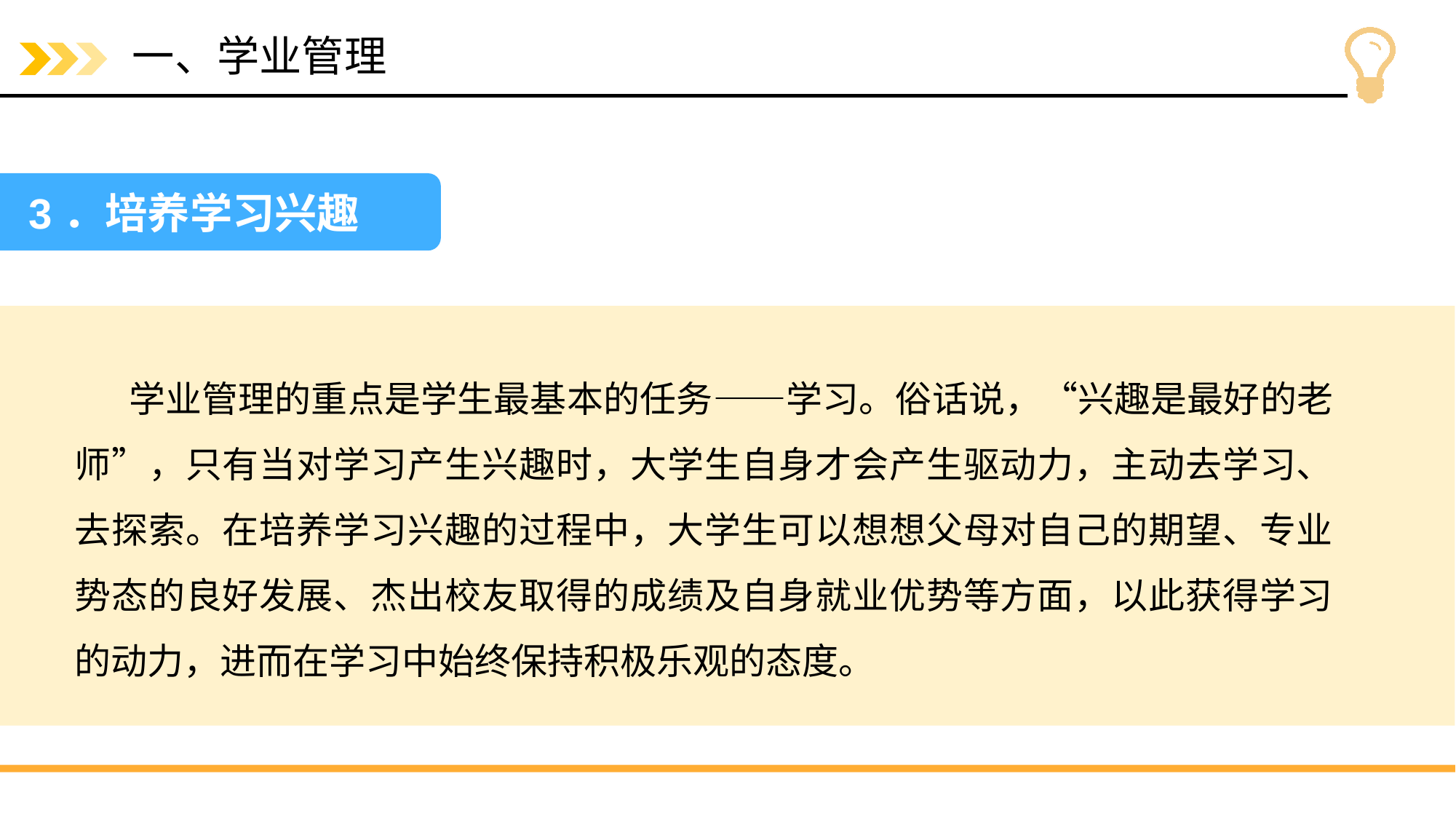

5
# 一、学业管理
3．培养学习兴趣

学业管理的重点是学生最基本的任务——学习。俗话说，“兴趣是最好的老师”，只有当对学习产生兴趣时，大学生自身才会产生驱动力，主动去学习、去探索。在培养学习兴趣的过程中，大学生可以想想父母对自己的期望、专业势态的良好发展、杰出校友取得的成绩及自身就业优势等方面，以此获得学习的动力，进而在学习中始终保持积极乐观的态度。